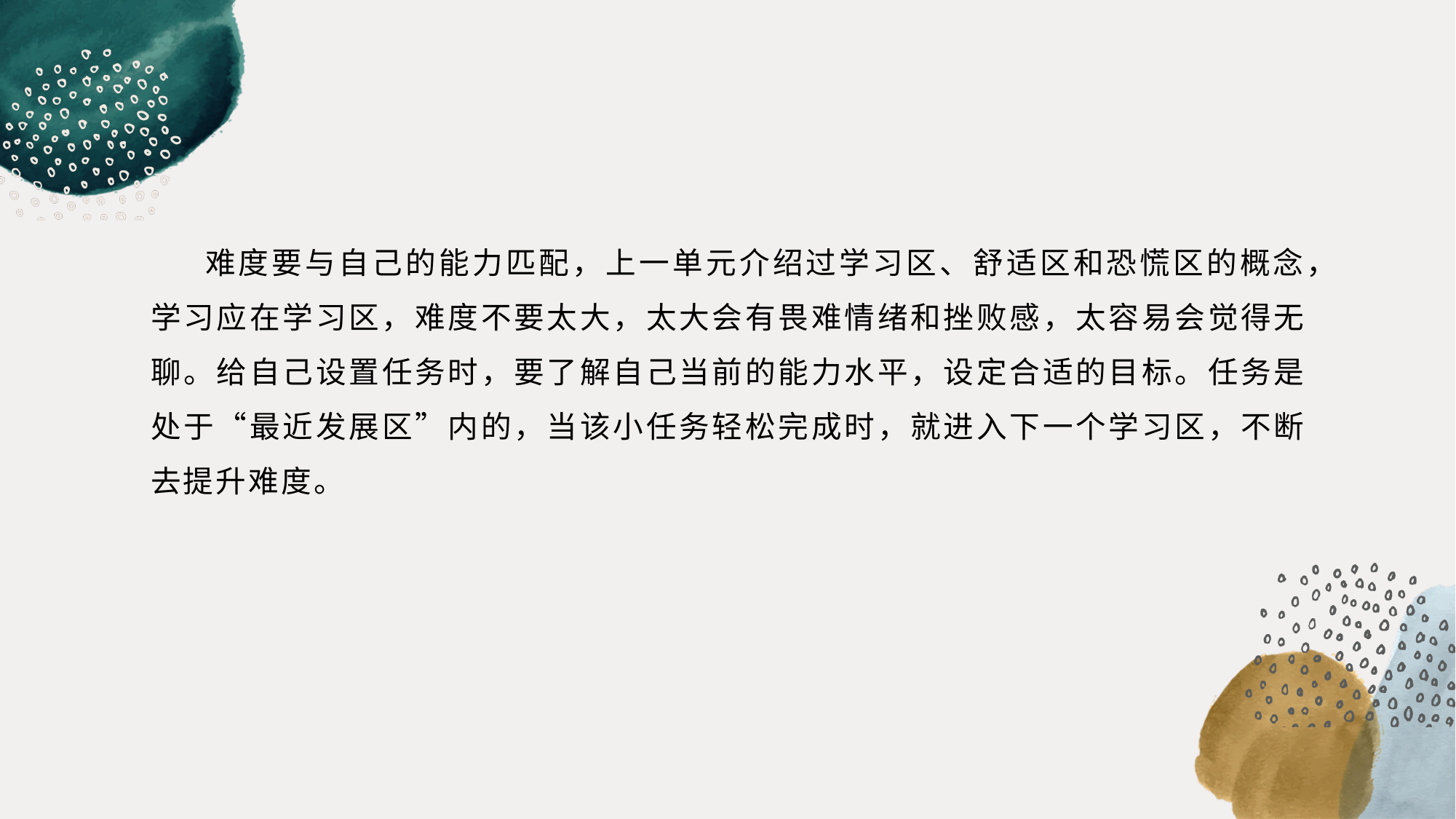

难度要与自己的能力匹配，上一单元介绍过学习区、舒适区和恐慌区的概念，学习应在学习区，难度不要太大，太大会有畏难情绪和挫败感，太容易会觉得无聊。给自己设置任务时，要了解自己当前的能力水平，设定合适的目标。任务是处于“最近发展区”内的，当该小任务轻松完成时，就进入下一个学习区，不断去提升难度。